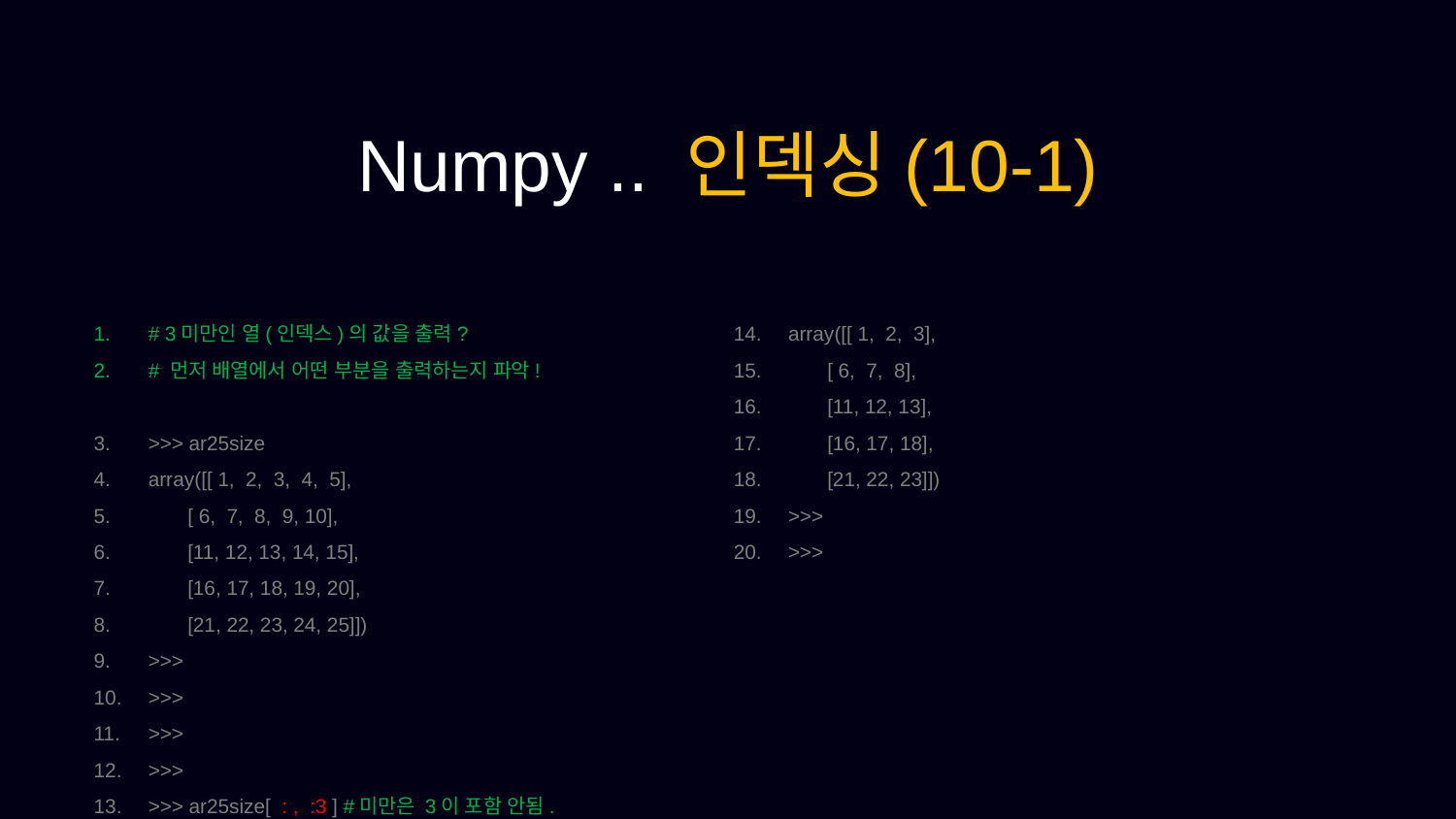

Numpy .. 인덱싱(10-1)
# 3미만인 열(인덱스)의 값을 출력?
# 먼저 배열에서 어떤 부분을 출력하는지 파악!

>>> ar25size
array([[ 1,  2,  3,  4,  5],
       [ 6,  7,  8,  9, 10],
       [11, 12, 13, 14, 15],
       [16, 17, 18, 19, 20],
       [21, 22, 23, 24, 25]])
>>>
>>>
>>>
>>>
>>> ar25size[  : ,  :3 ] #미만은 3이 포함 안됨.
array([[ 1,  2,  3],
       [ 6,  7,  8],
       [11, 12, 13],
       [16, 17, 18],
       [21, 22, 23]])
>>>
>>>